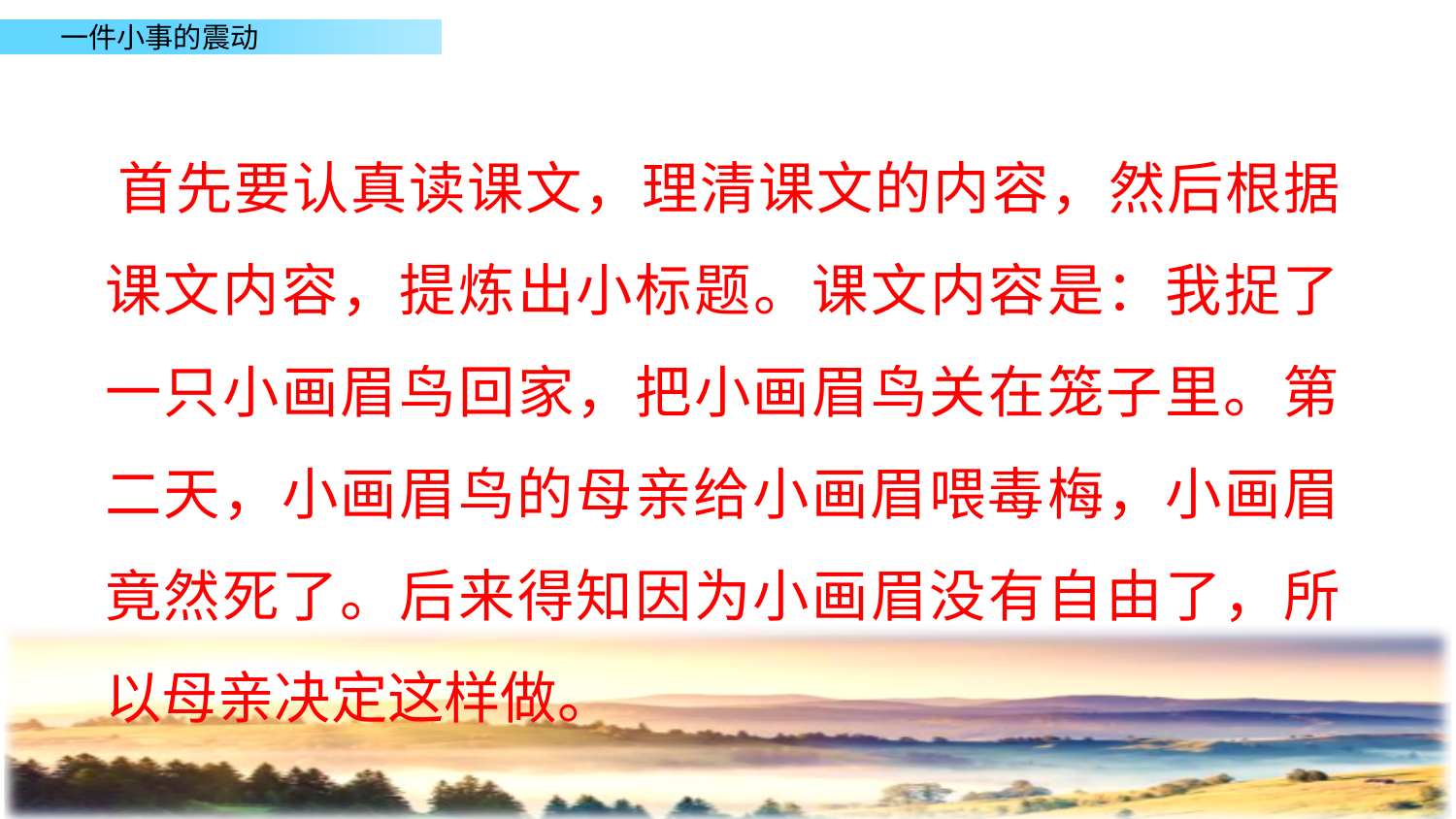

首先要认真读课文，理清课文的内容，然后根据课文内容，提炼出小标题。课文内容是：我捉了一只小画眉鸟回家，把小画眉鸟关在笼子里。第二天，小画眉鸟的母亲给小画眉喂毒梅，小画眉竟然死了。后来得知因为小画眉没有自由了，所以母亲决定这样做。